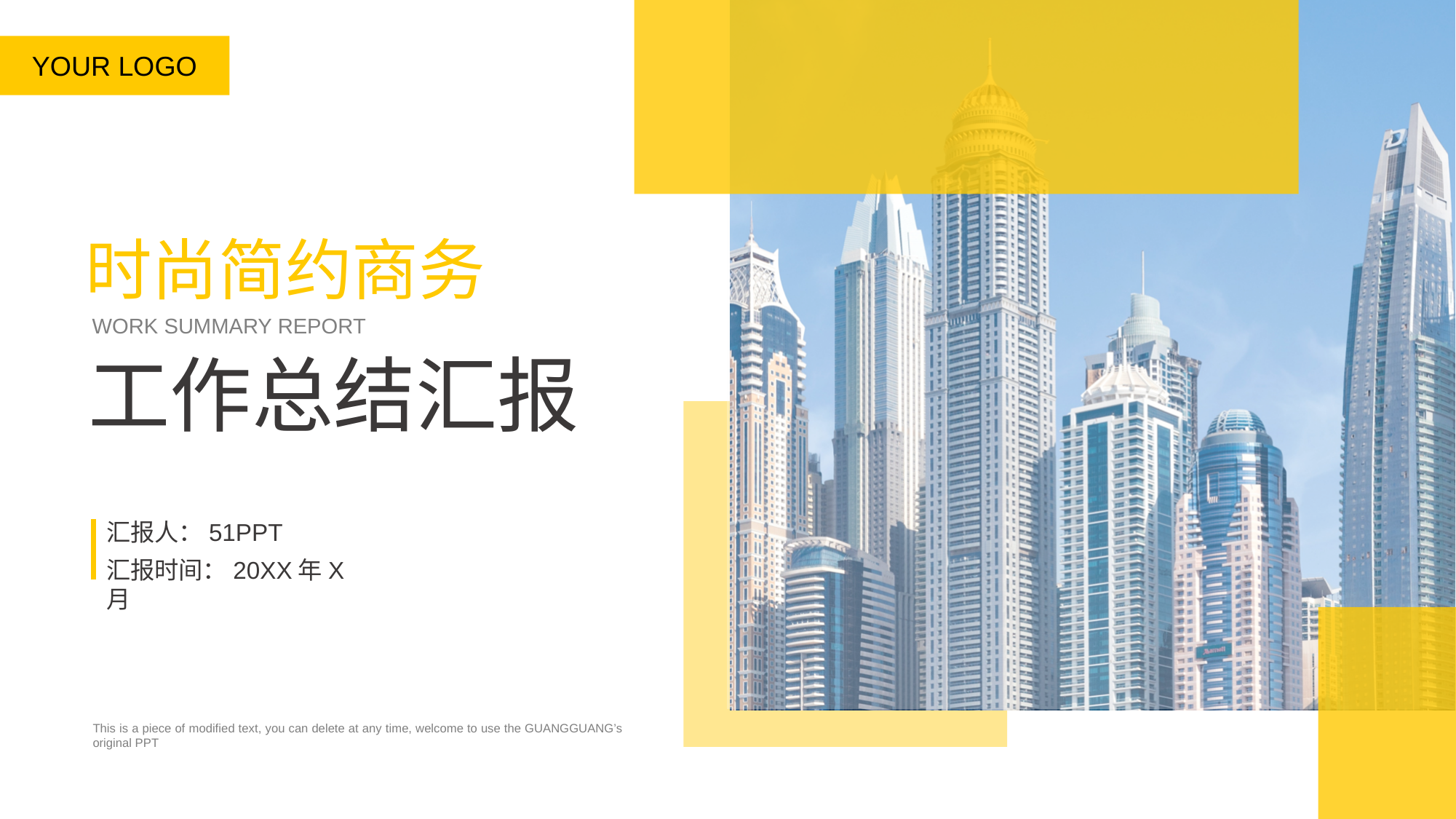

时尚简约商务
WORK SUMMARY REPORT
工作总结汇报
汇报人：51PPT
汇报时间：20XX年X月
This is a piece of modified text, you can delete at any time, welcome to use the GUANGGUANG’s original PPT